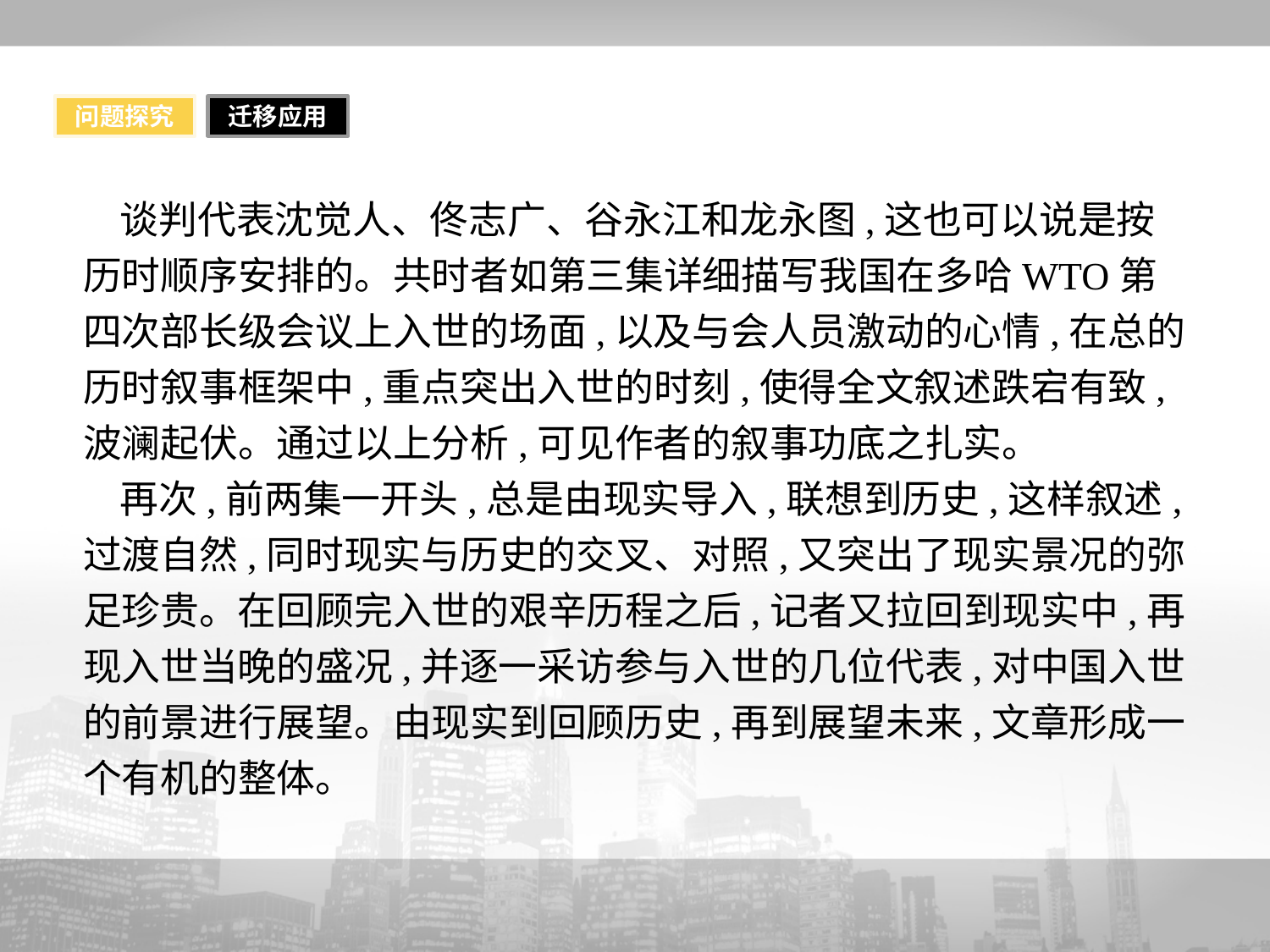

问题探究
迁移应用
谈判代表沈觉人、佟志广、谷永江和龙永图,这也可以说是按历时顺序安排的。共时者如第三集详细描写我国在多哈WTO第四次部长级会议上入世的场面,以及与会人员激动的心情,在总的历时叙事框架中,重点突出入世的时刻,使得全文叙述跌宕有致,波澜起伏。通过以上分析,可见作者的叙事功底之扎实。
再次,前两集一开头,总是由现实导入,联想到历史,这样叙述,过渡自然,同时现实与历史的交叉、对照,又突出了现实景况的弥足珍贵。在回顾完入世的艰辛历程之后,记者又拉回到现实中,再现入世当晚的盛况,并逐一采访参与入世的几位代表,对中国入世的前景进行展望。由现实到回顾历史,再到展望未来,文章形成一个有机的整体。